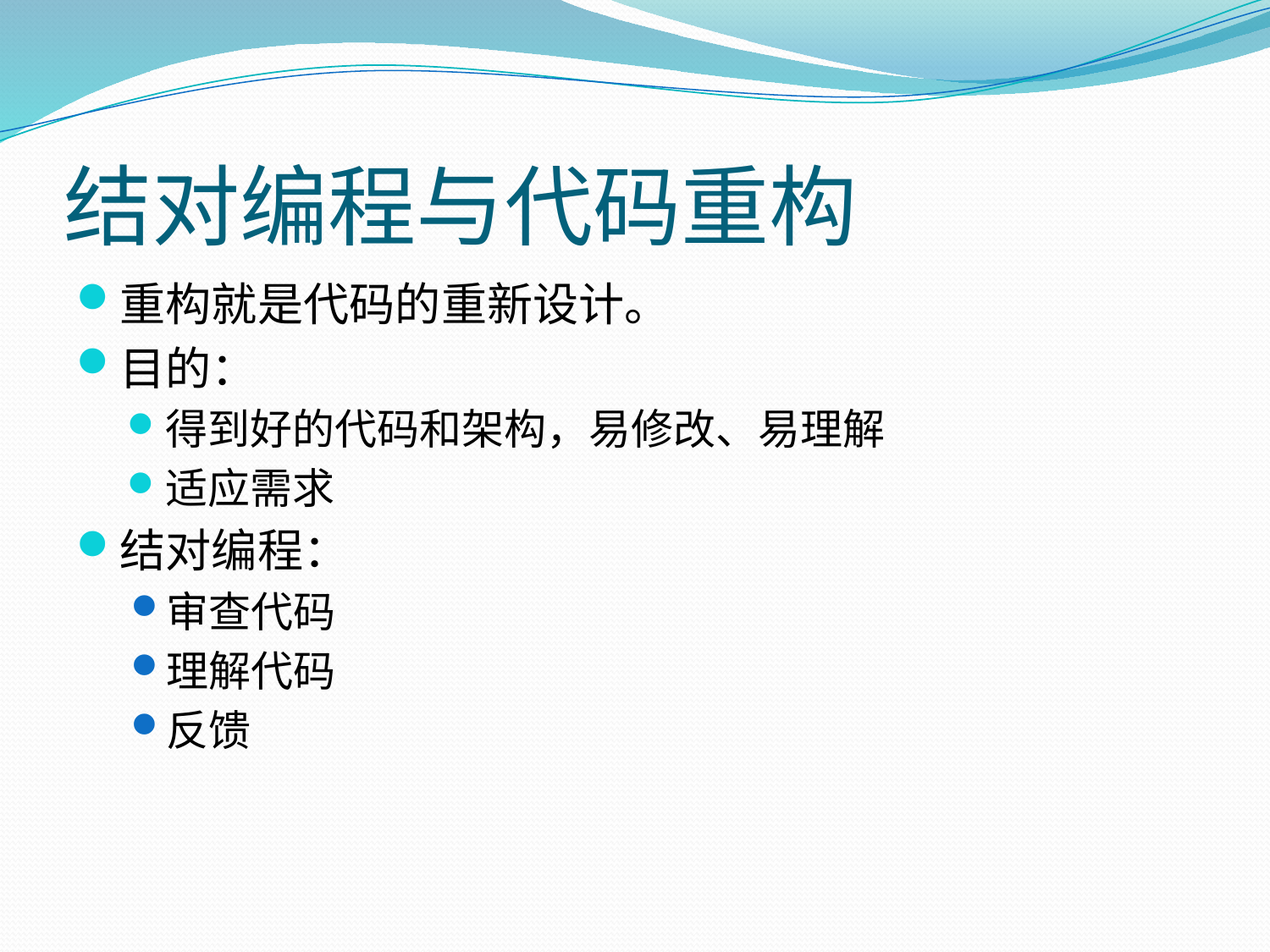

# 结对编程与代码重构
重构就是代码的重新设计。
目的：
得到好的代码和架构，易修改、易理解
适应需求
结对编程：
审查代码
理解代码
反馈